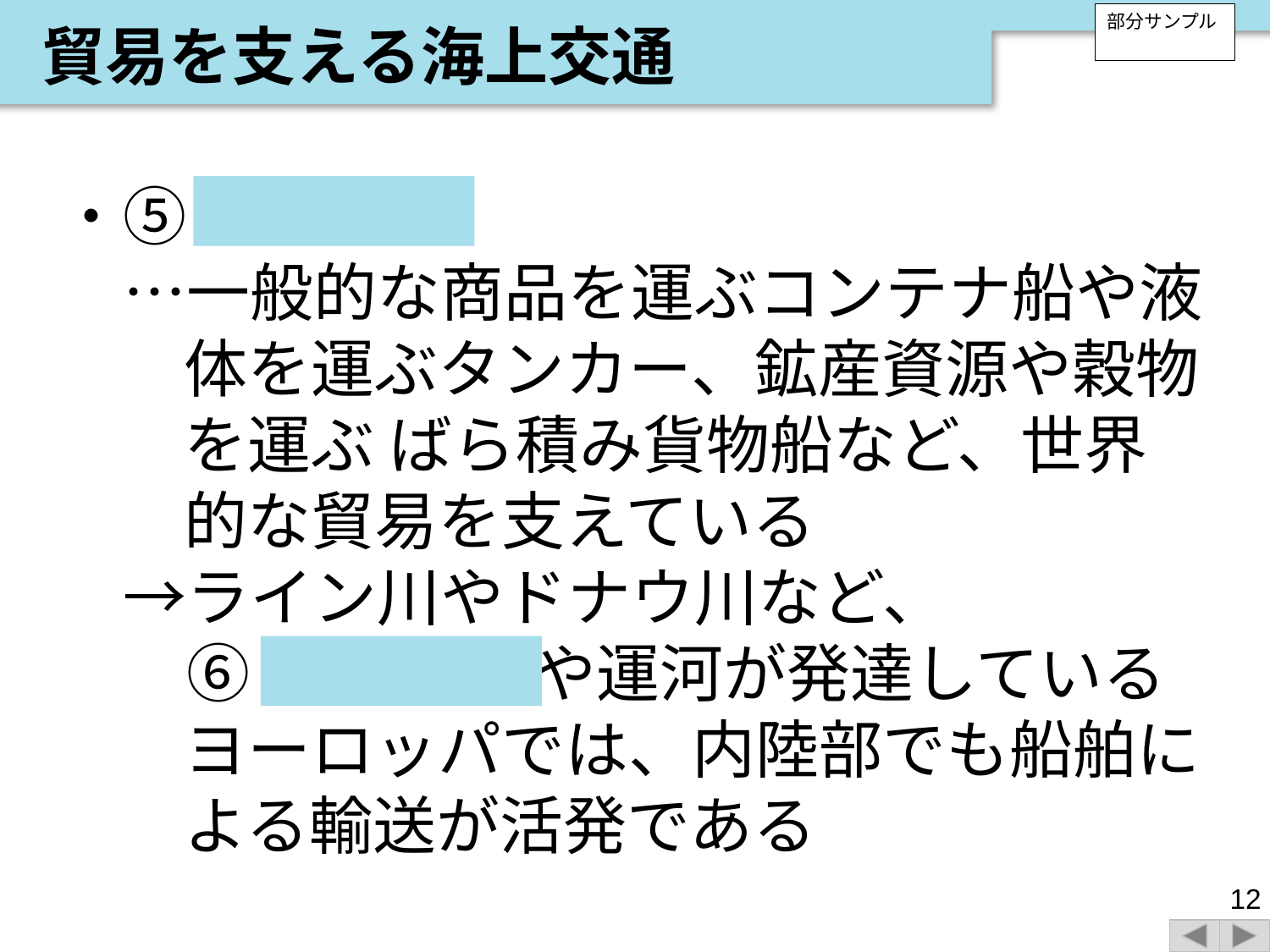

貿易を支える海上交通
部分サンプル
・⑤ 海上交通
　…一般的な商品を運ぶコンテナ船や液体を運ぶタンカー、鉱産資源や穀物を運ぶ ばら積み貨物船など、世界的な貿易を支えている
　→ライン川やドナウ川など、
　　⑥ 国際河川 や運河が発達しているヨーロッパでは、内陸部でも船舶による輸送が活発である

12